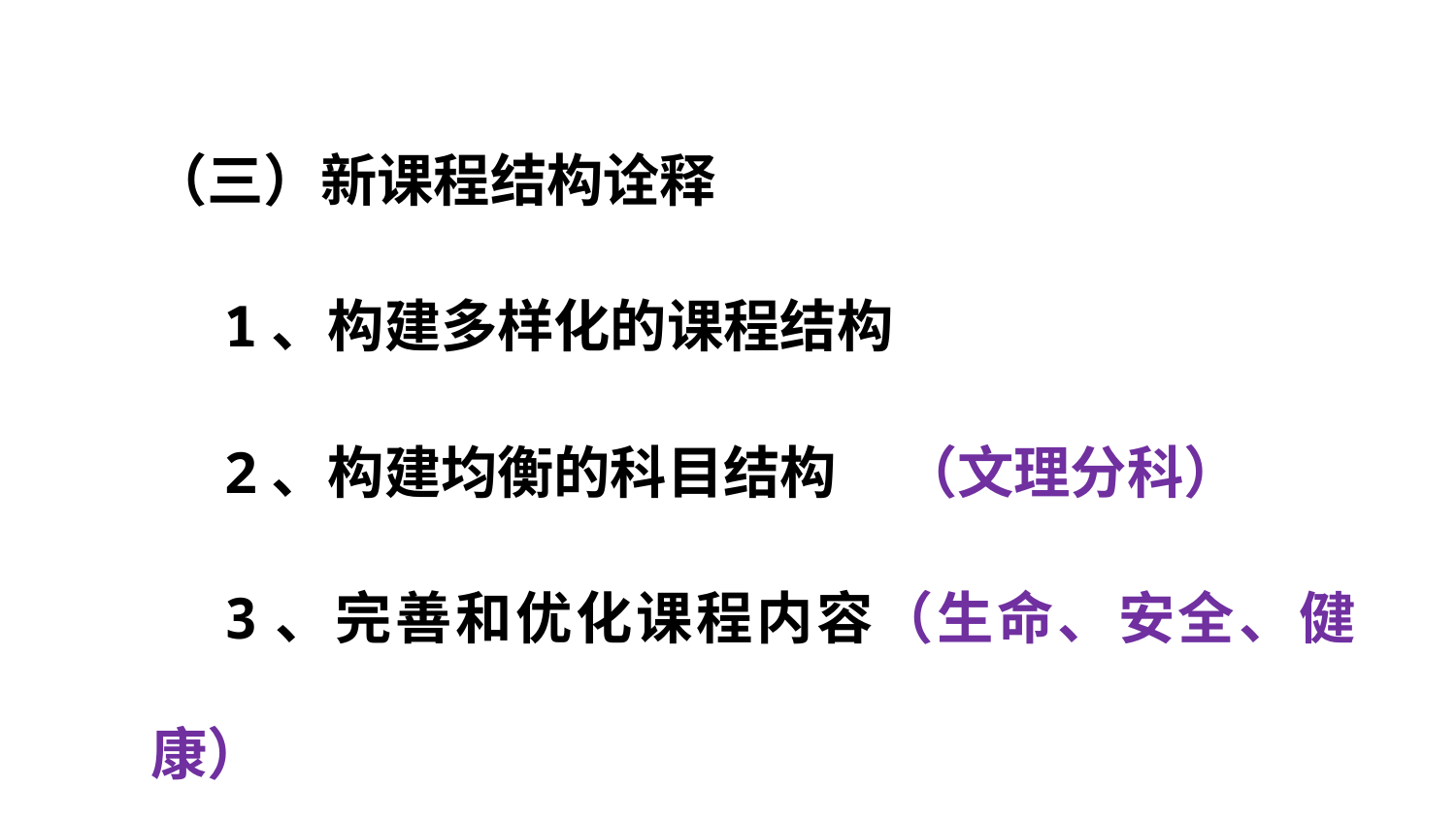

（三）新课程结构诠释
1、构建多样化的课程结构
2、构建均衡的科目结构     （文理分科）
3、完善和优化课程内容（生命、安全、健康）